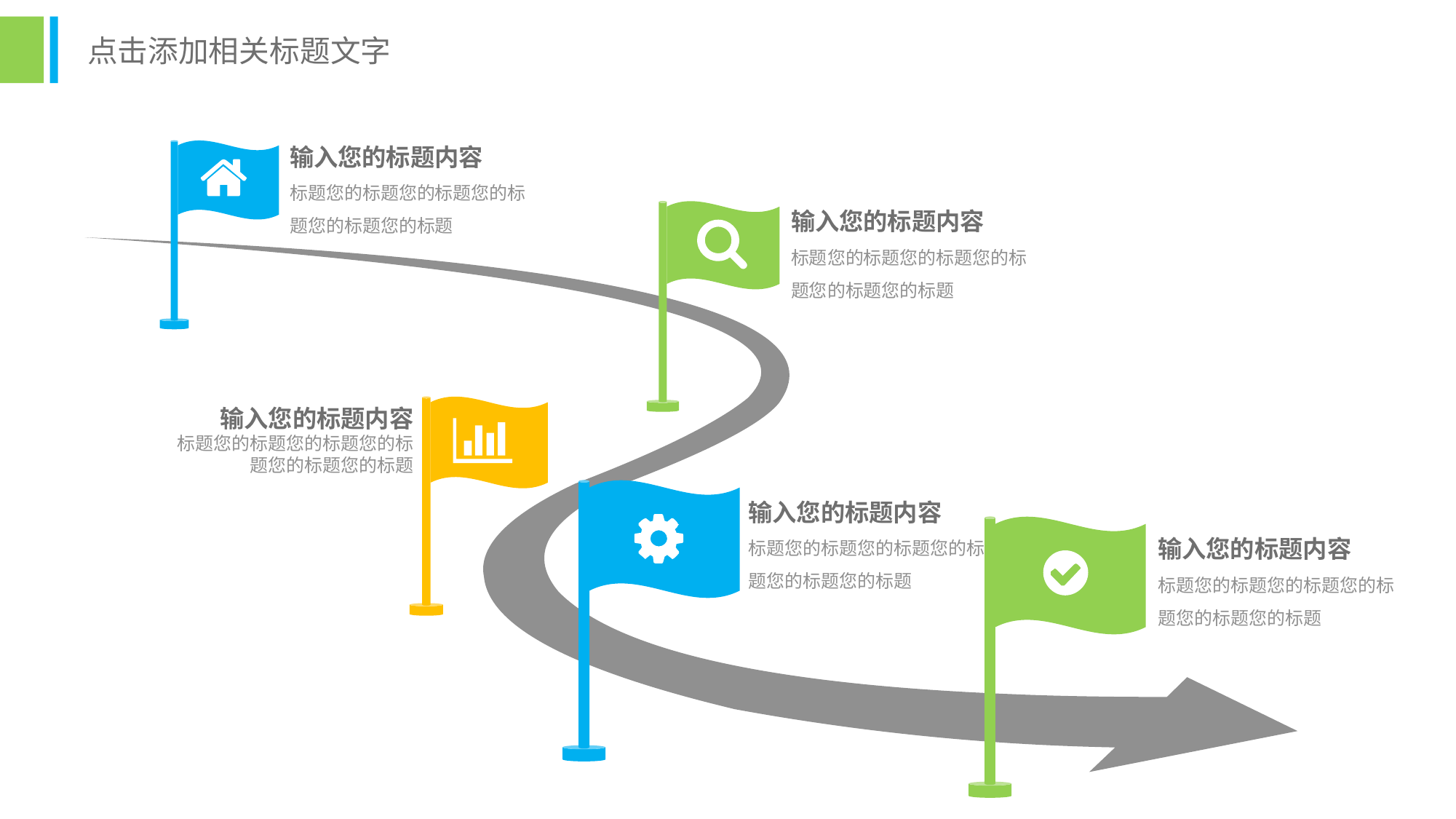

点击添加相关标题文字
输入您的标题内容
标题您的标题您的标题您的标题您的标题您的标题

输入您的标题内容
标题您的标题您的标题您的标题您的标题您的标题

输入您的标题内容
标题您的标题您的标题您的标题您的标题您的标题

输入您的标题内容
标题您的标题您的标题您的标题您的标题您的标题

输入您的标题内容
标题您的标题您的标题您的标题您的标题您的标题